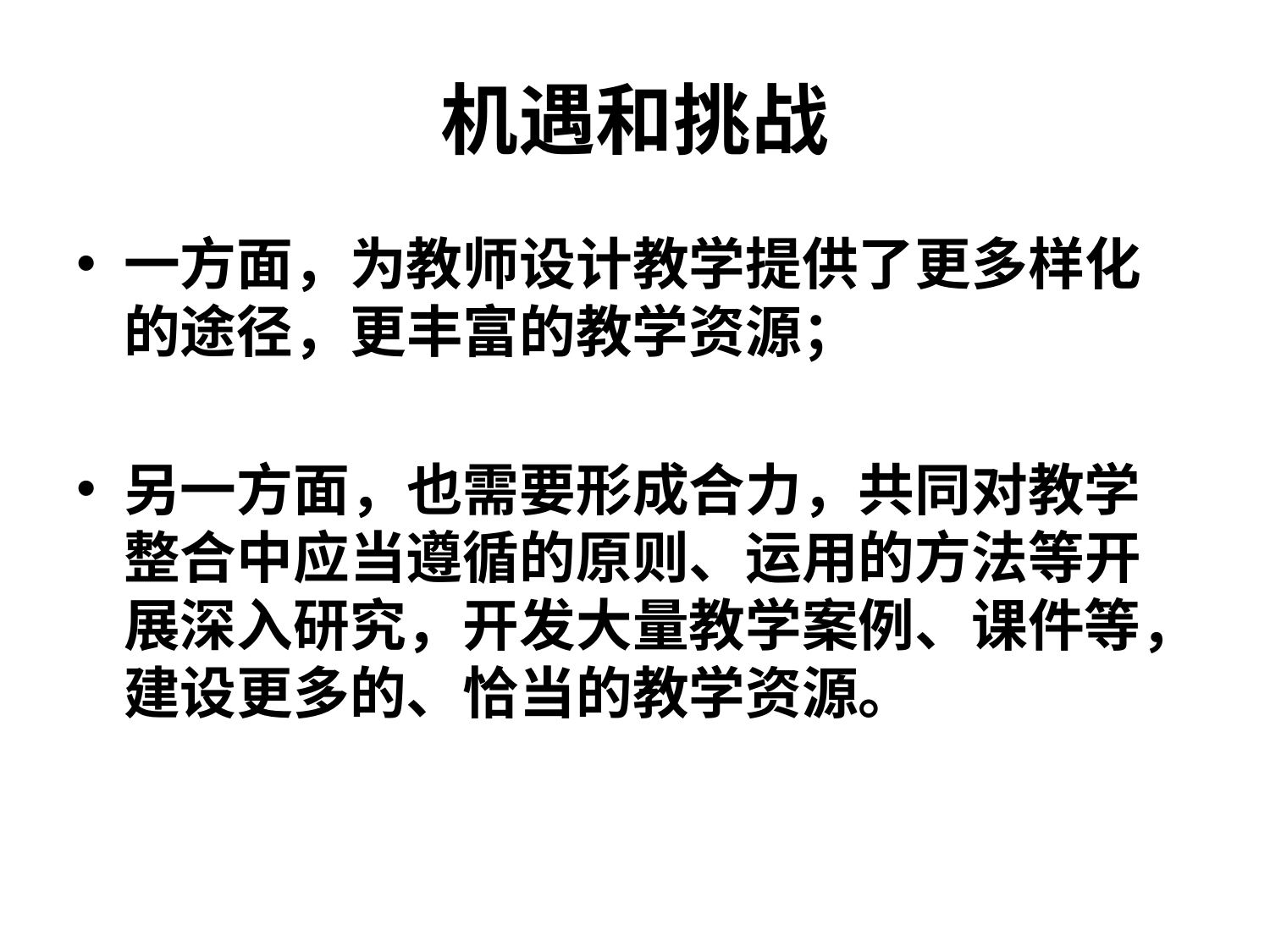

# 机遇和挑战
一方面，为教师设计教学提供了更多样化的途径，更丰富的教学资源；

另一方面，也需要形成合力，共同对教学整合中应当遵循的原则、运用的方法等开展深入研究，开发大量教学案例、课件等，建设更多的、恰当的教学资源。